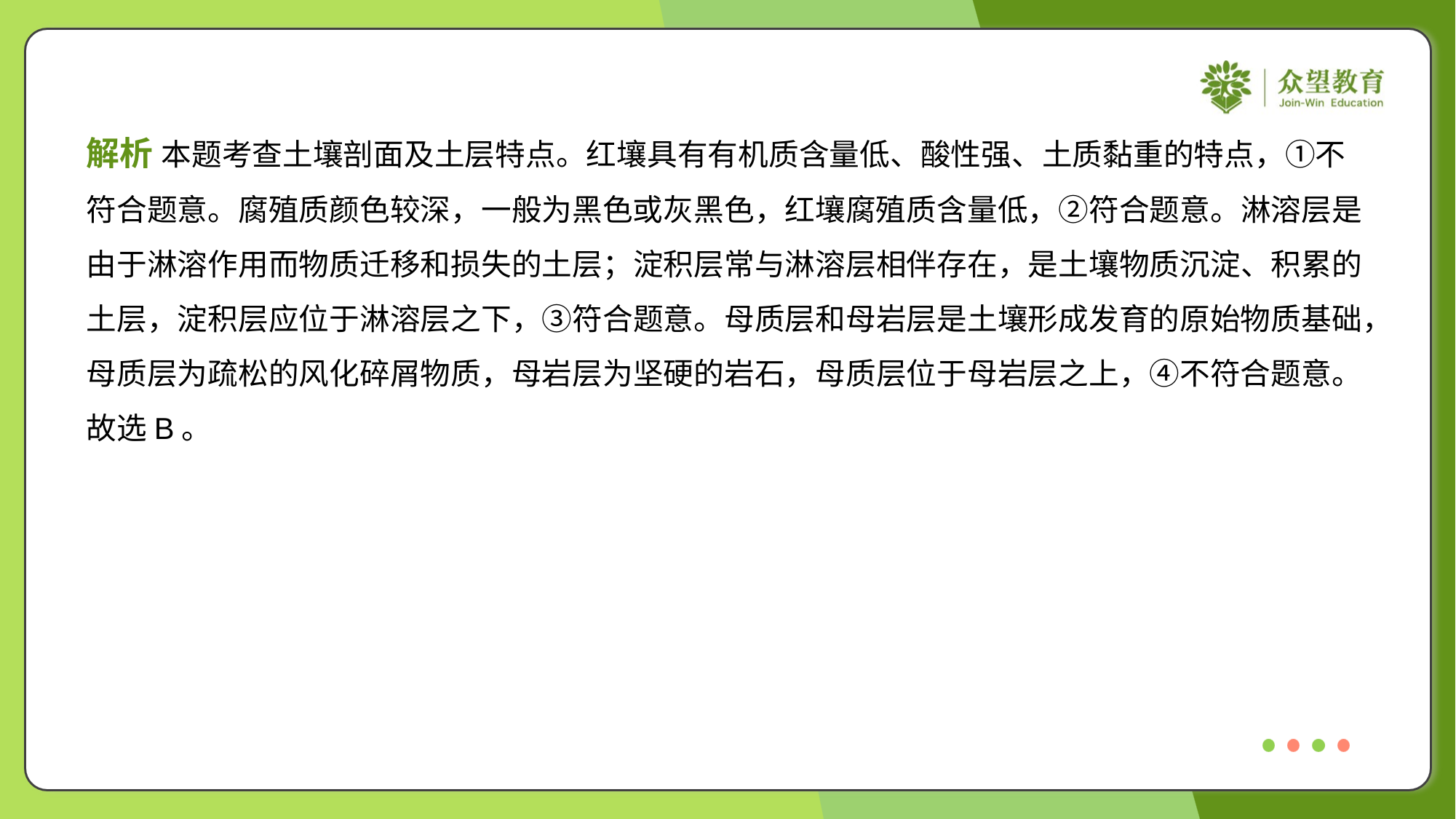

解析 本题考查土壤剖面及土层特点。红壤具有有机质含量低、酸性强、土质黏重的特点，①不
符合题意。腐殖质颜色较深，一般为黑色或灰黑色，红壤腐殖质含量低，②符合题意。淋溶层是
由于淋溶作用而物质迁移和损失的土层；淀积层常与淋溶层相伴存在，是土壤物质沉淀、积累的
土层，淀积层应位于淋溶层之下，③符合题意。母质层和母岩层是土壤形成发育的原始物质基础，
母质层为疏松的风化碎屑物质，母岩层为坚硬的岩石，母质层位于母岩层之上，④不符合题意。
故选B。